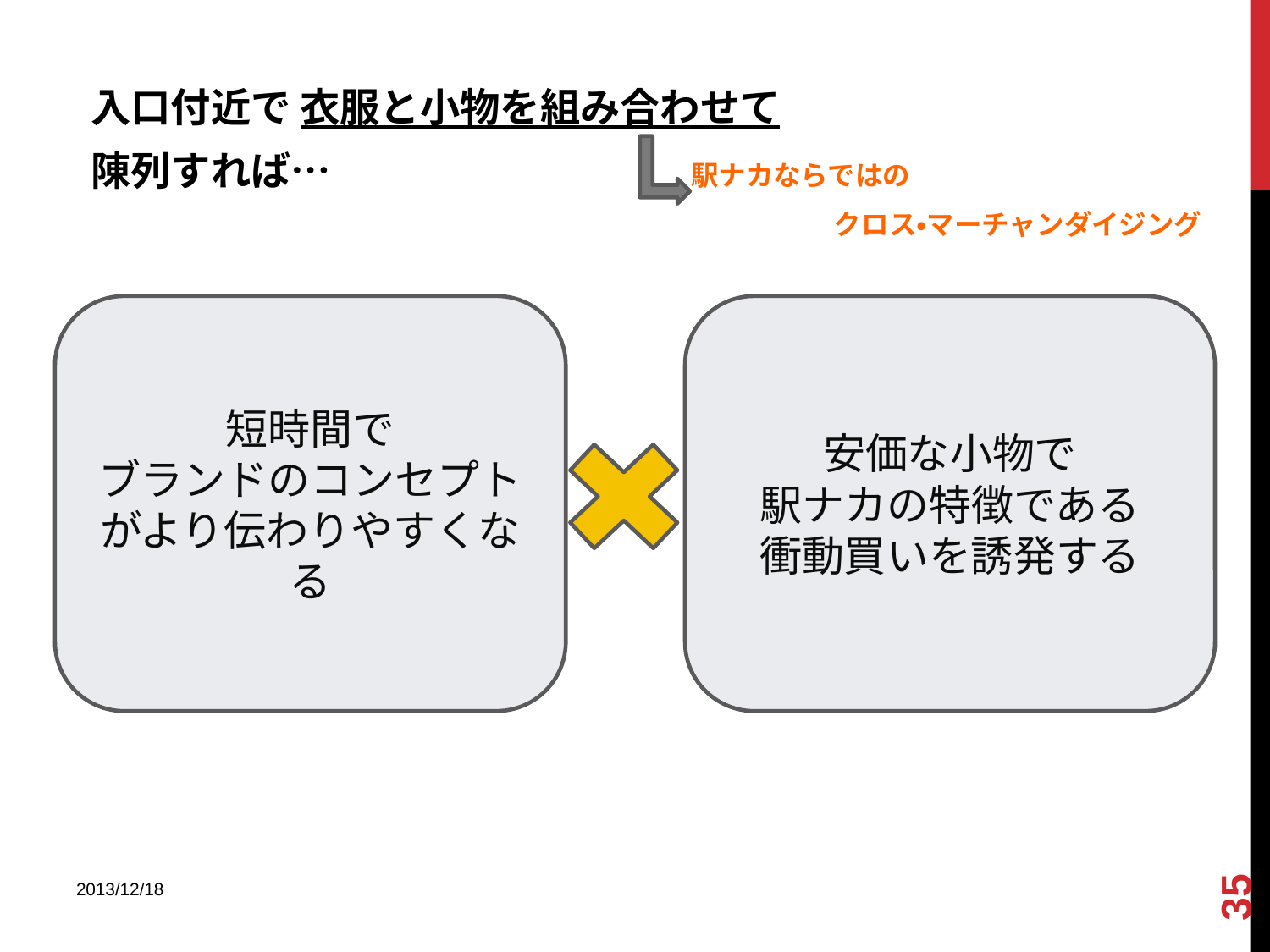

#
入口付近で 衣服と小物を組み合わせて
陳列すれば…　　　　　　　　　駅ナカならではの
　　　　　　　　　　　　　　　　　　　　　　　　　　　クロス・マーチャンダイジング

短時間で
ブランドのコンセプトがより伝わりやすくなる
安価な小物で
駅ナカの特徴である
衝動買いを誘発する

35
2013/12/18